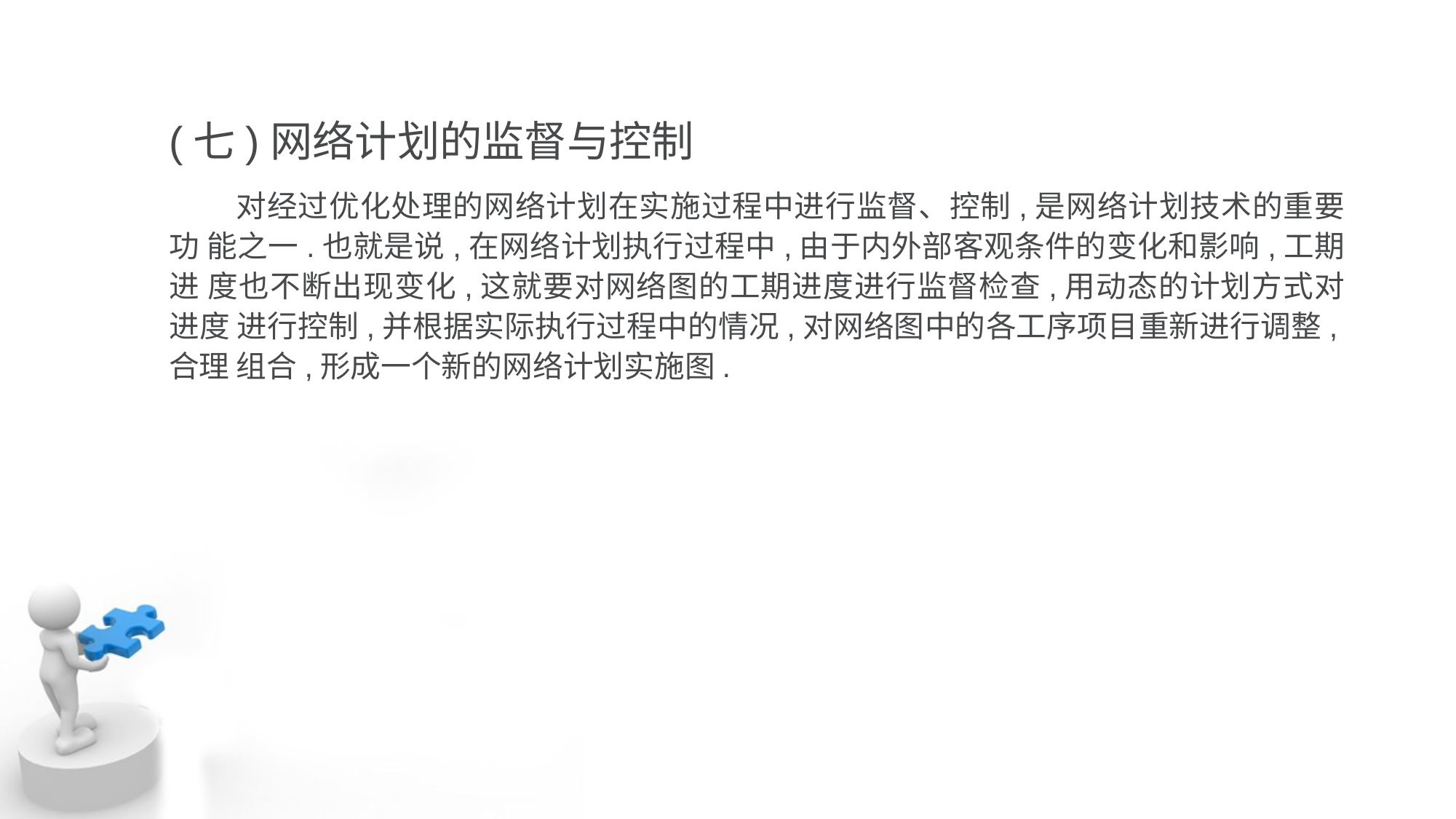

(七)网络计划的监督与控制
        对经过优化处理的网络计划在实施过程中进行监督、控制,是网络计划技术的重要功 能之一.也就是说,在网络计划执行过程中,由于内外部客观条件的变化和影响,工期进 度也不断出现变化,这就要对网络图的工期进度进行监督检查,用动态的计划方式对进度 进行控制,并根据实际执行过程中的情况,对网络图中的各工序项目重新进行调整,合理 组合,形成一个新的网络计划实施图.